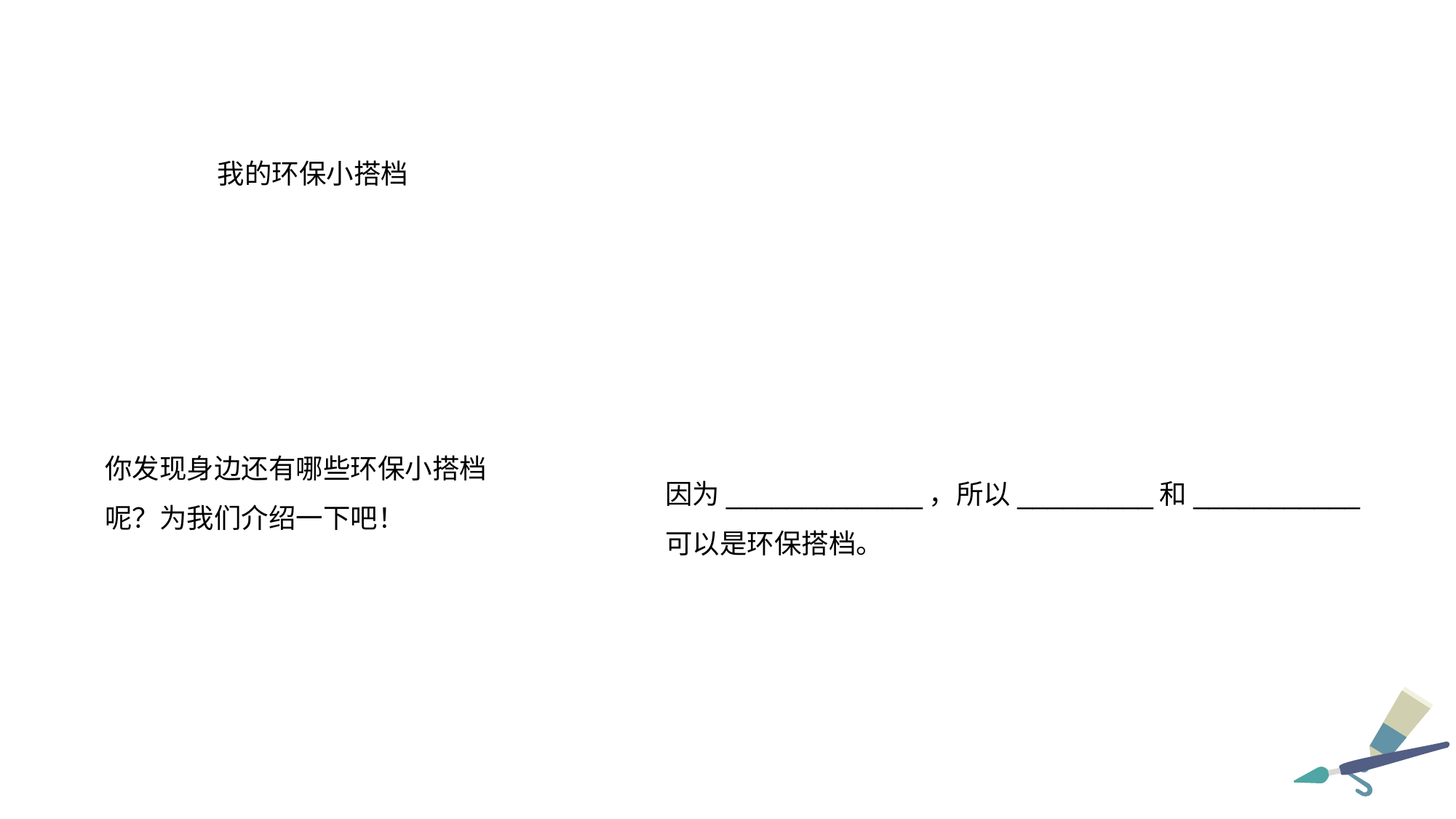

我的环保小搭档
你发现身边还有哪些环保小搭档呢？为我们介绍一下吧！
因为_____________，所以_________和___________可以是环保搭档。